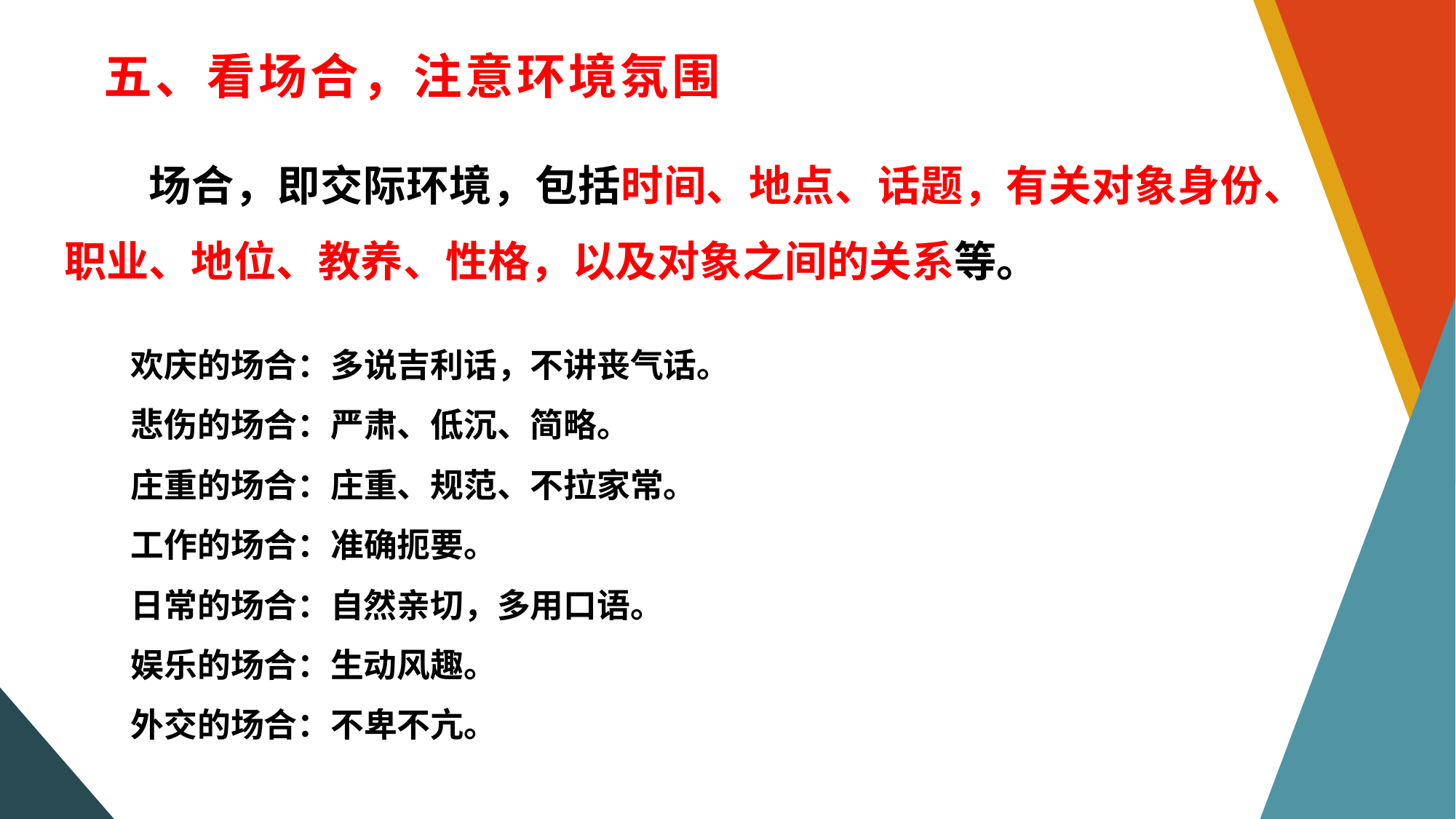

-18-
五、看场合，注意环境氛围
场合，即交际环境，包括时间、地点、话题，有关对象身份、职业、地位、教养、性格，以及对象之间的关系等。
欢庆的场合：多说吉利话，不讲丧气话。
悲伤的场合：严肃、低沉、简略。
庄重的场合：庄重、规范、不拉家常。
工作的场合：准确扼要。
日常的场合：自然亲切，多用口语。
娱乐的场合：生动风趣。
外交的场合：不卑不亢。